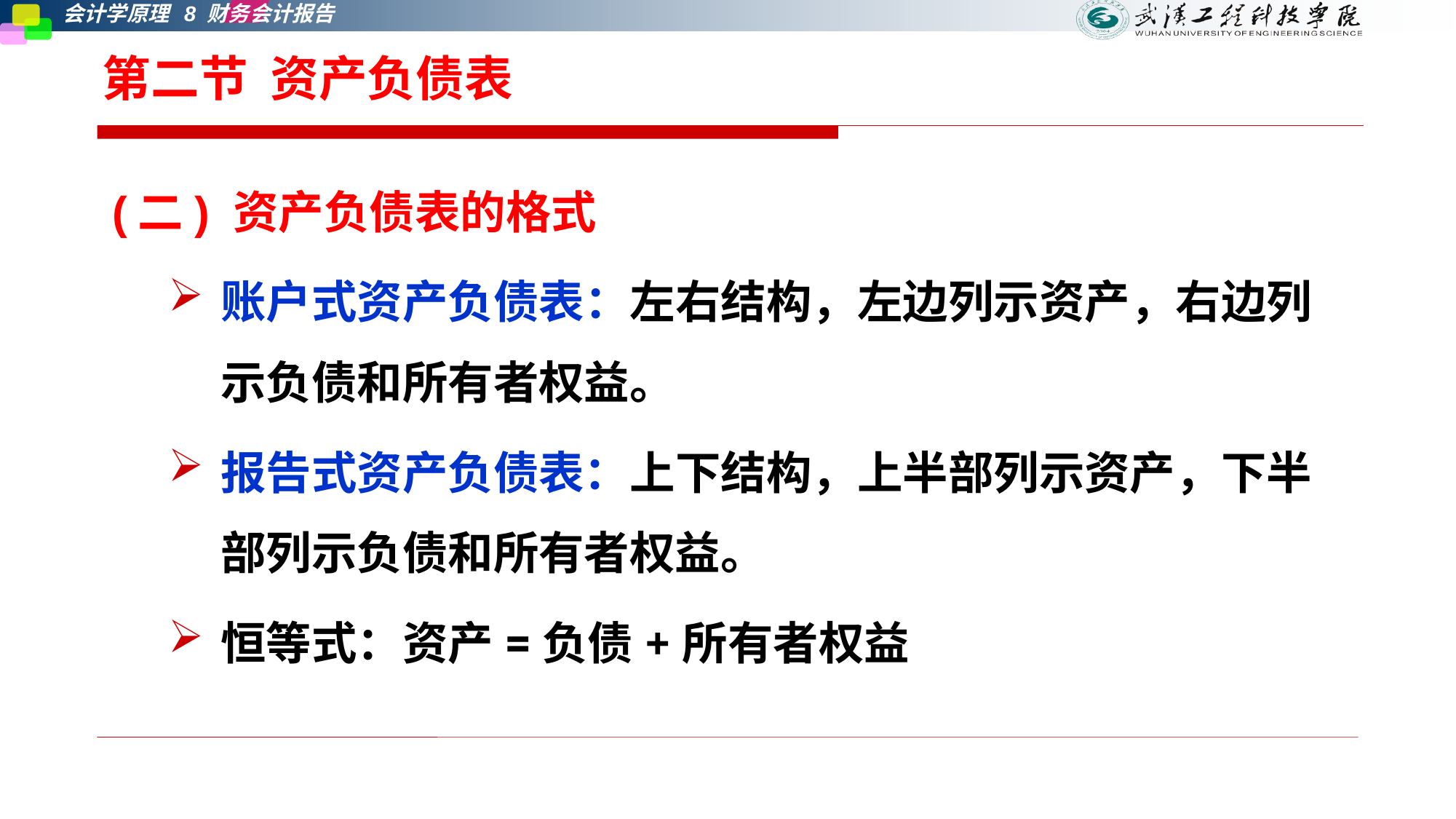

# 第二节  资产负债表
(二) 资产负债表的格式
账户式资产负债表：左右结构，左边列示资产，右边列示负债和所有者权益。
报告式资产负债表：上下结构，上半部列示资产，下半部列示负债和所有者权益。
恒等式：资产=负债+所有者权益